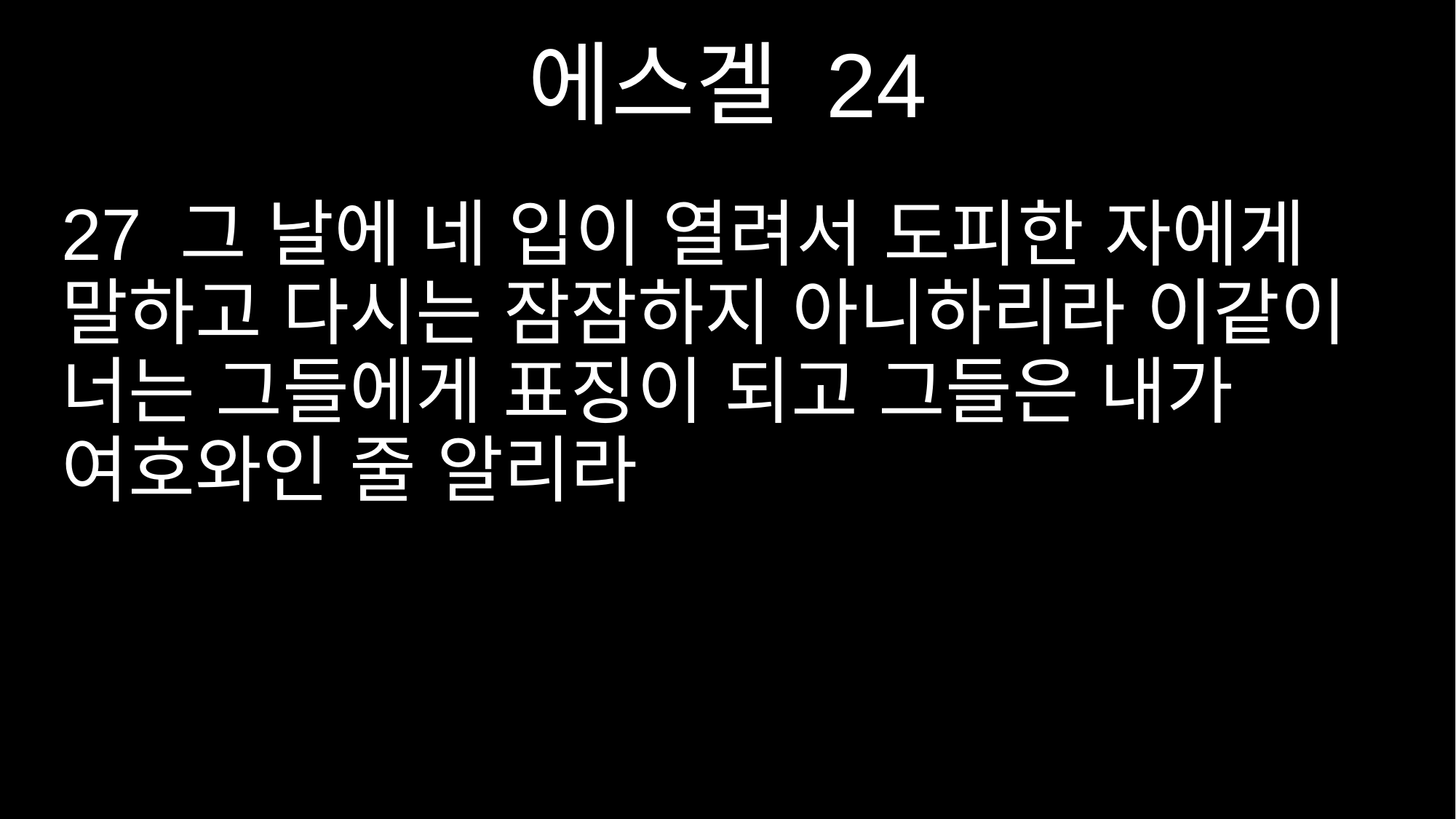

에스겔 24
27 그 날에 네 입이 열려서 도피한 자에게 말하고 다시는 잠잠하지 아니하리라 이같이 너는 그들에게 표징이 되고 그들은 내가 여호와인 줄 알리라